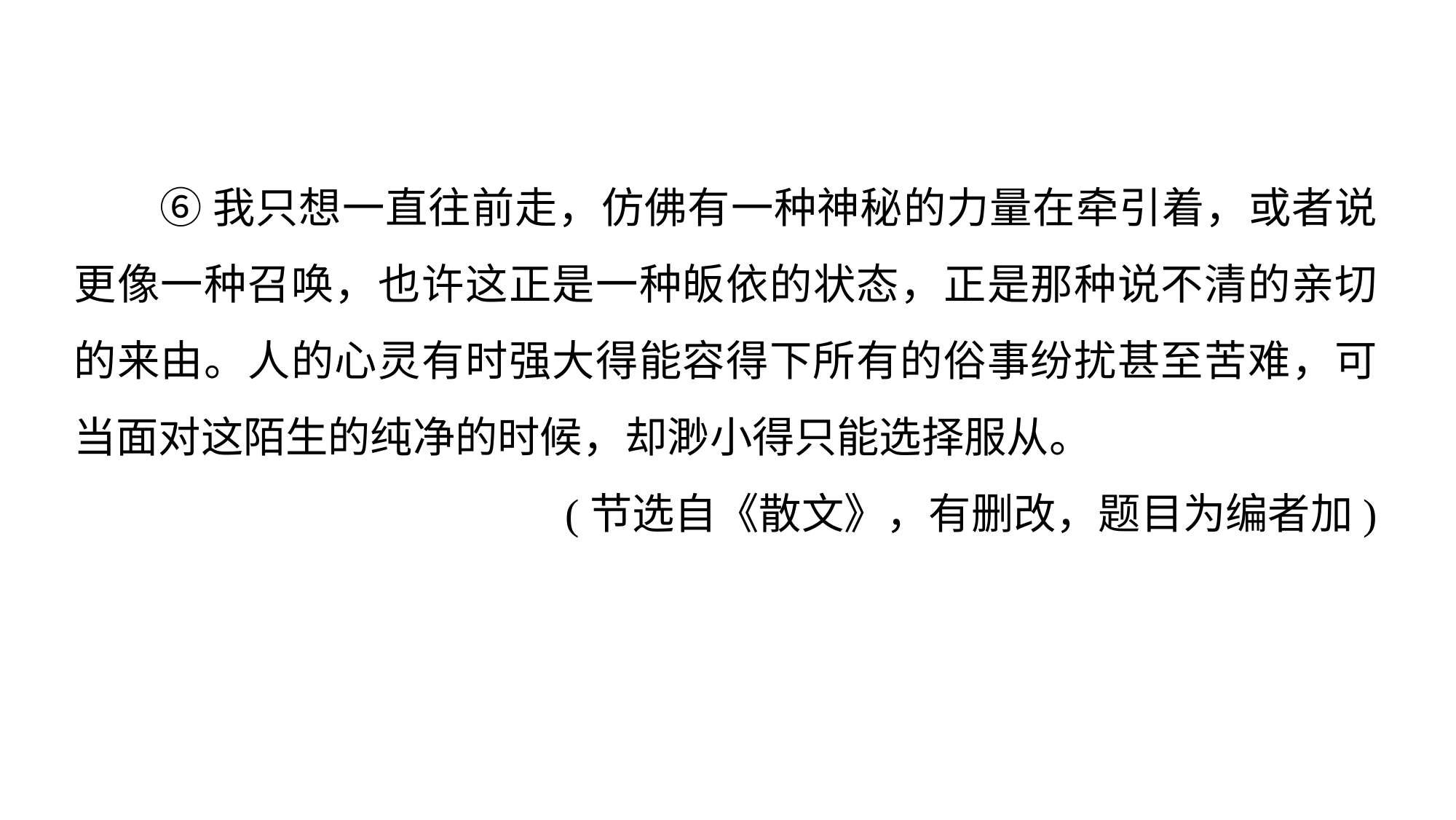

⑥我只想一直往前走，仿佛有一种神秘的力量在牵引着，或者说更像一种召唤，也许这正是一种皈依的状态，正是那种说不清的亲切的来由。人的心灵有时强大得能容得下所有的俗事纷扰甚至苦难，可当面对这陌生的纯净的时候，却渺小得只能选择服从。
(节选自《散文》，有删改，题目为编者加)